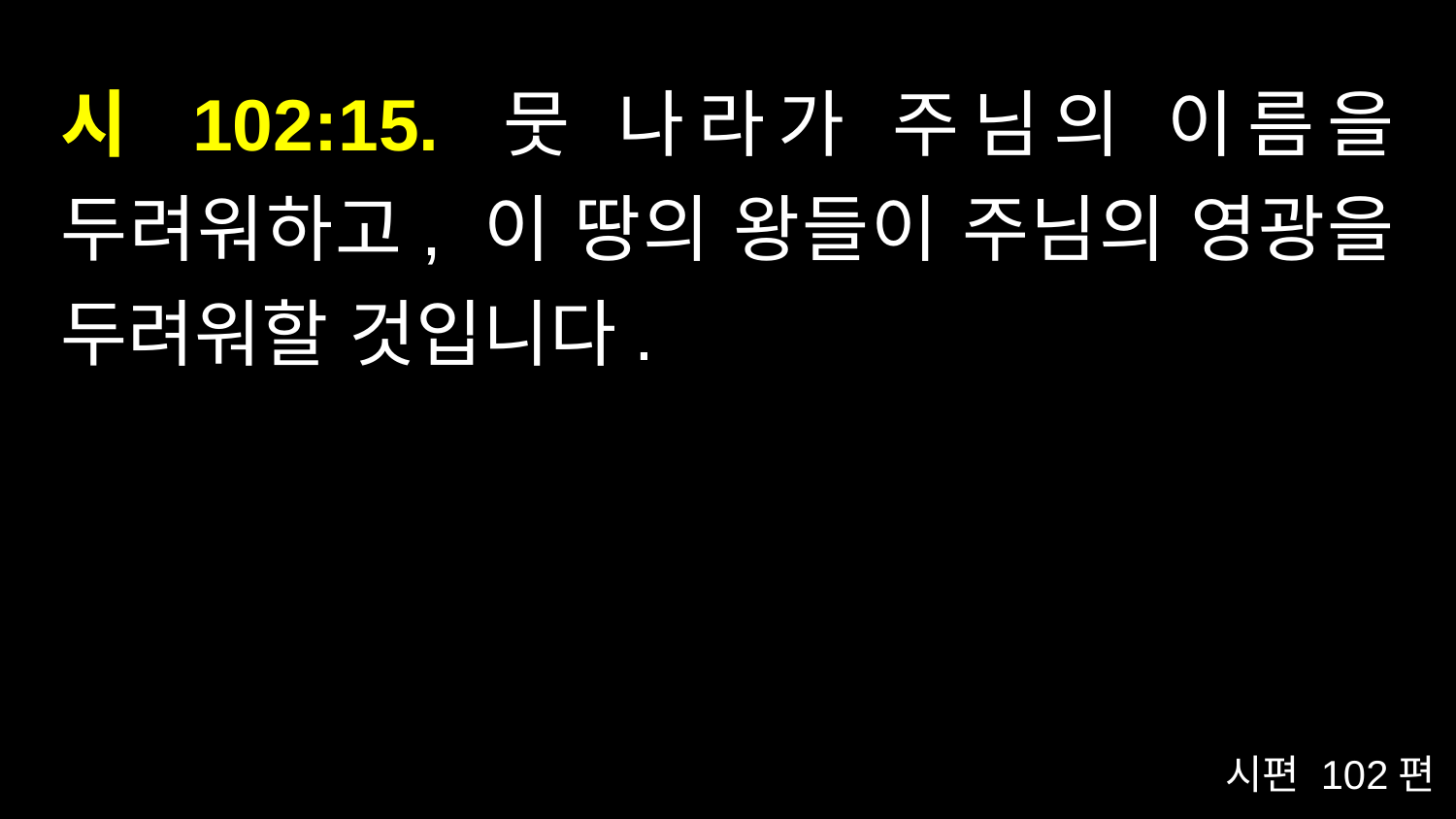

# 시 102:15. 뭇 나라가 주님의 이름을 두려워하고, 이 땅의 왕들이 주님의 영광을 두려워할 것입니다.
시편 102편